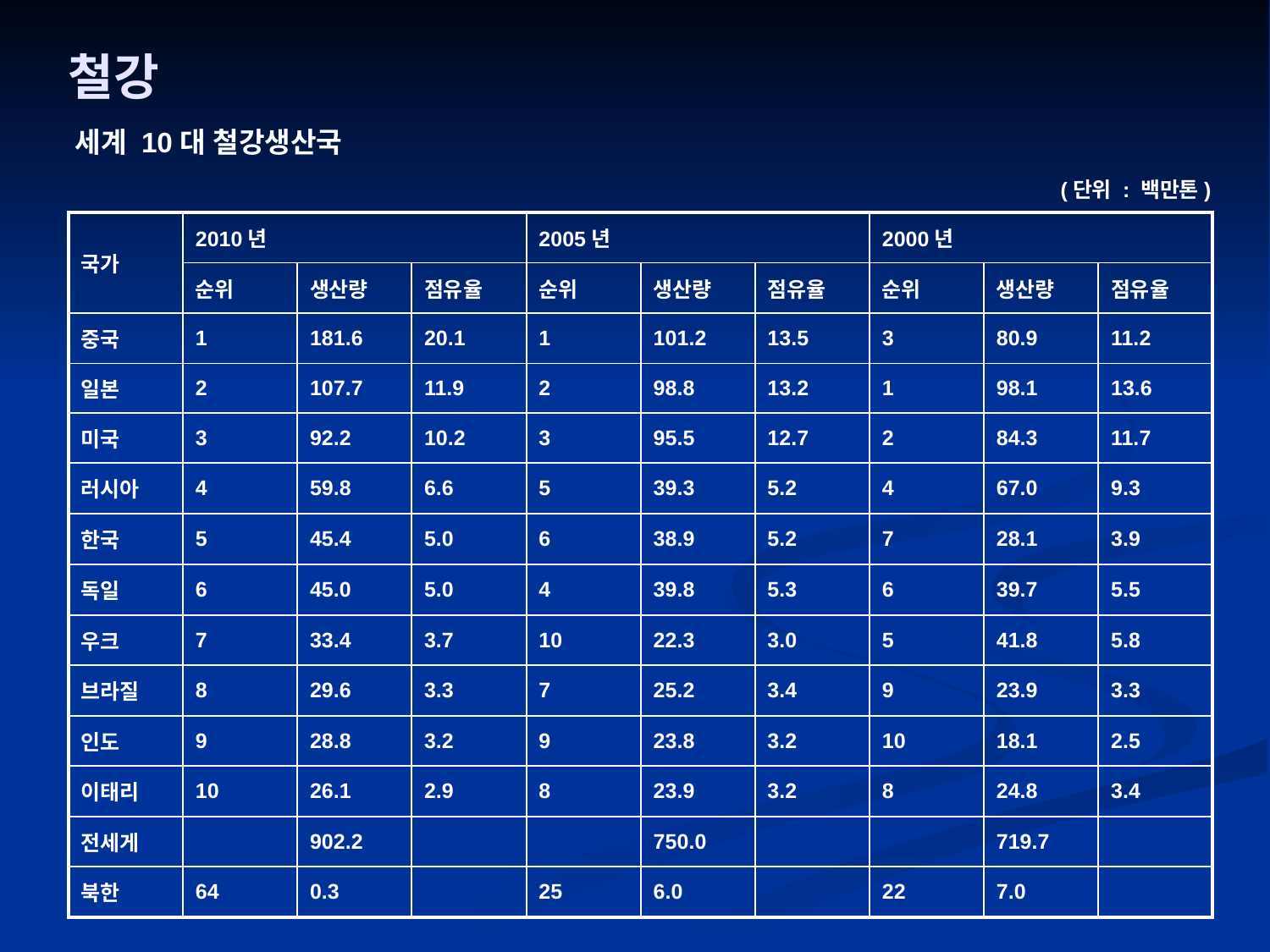

# 철강
세계 10대 철강생산국
(단위 : 백만톤)
| 국가 | 2010년 |  |  | 2005년 |  |  | 2000년 |  |  |
| --- | --- | --- | --- | --- | --- | --- | --- | --- | --- |
|  | 순위 | 생산량 | 점유율 | 순위 | 생산량 | 점유율 | 순위 | 생산량 | 점유율 |
| 중국 | 1 | 181.6 | 20.1 | 1 | 101.2 | 13.5 | 3 | 80.9 | 11.2 |
| 일본 | 2 | 107.7 | 11.9 | 2 | 98.8 | 13.2 | 1 | 98.1 | 13.6 |
| 미국 | 3 | 92.2 | 10.2 | 3 | 95.5 | 12.7 | 2 | 84.3 | 11.7 |
| 러시아 | 4 | 59.8 | 6.6 | 5 | 39.3 | 5.2 | 4 | 67.0 | 9.3 |
| 한국 | 5 | 45.4 | 5.0 | 6 | 38.9 | 5.2 | 7 | 28.1 | 3.9 |
| 독일 | 6 | 45.0 | 5.0 | 4 | 39.8 | 5.3 | 6 | 39.7 | 5.5 |
| 우크 | 7 | 33.4 | 3.7 | 10 | 22.3 | 3.0 | 5 | 41.8 | 5.8 |
| 브라질 | 8 | 29.6 | 3.3 | 7 | 25.2 | 3.4 | 9 | 23.9 | 3.3 |
| 인도 | 9 | 28.8 | 3.2 | 9 | 23.8 | 3.2 | 10 | 18.1 | 2.5 |
| 이태리 | 10 | 26.1 | 2.9 | 8 | 23.9 | 3.2 | 8 | 24.8 | 3.4 |
| 전세게 |  | 902.2 |  |  | 750.0 |  |  | 719.7 |  |
| 북한 | 64 | 0.3 |  | 25 | 6.0 |  | 22 | 7.0 |  |